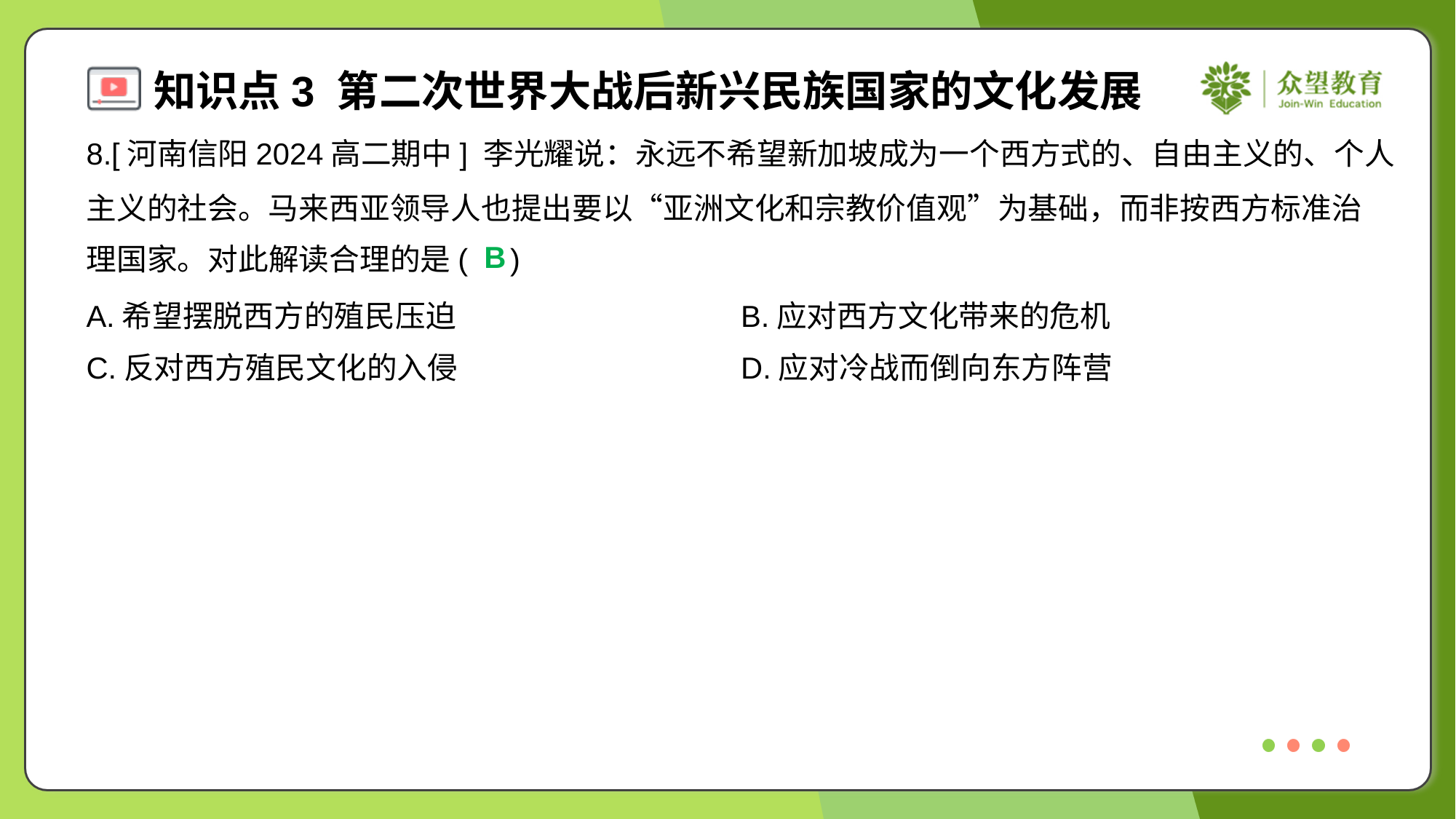

8.[河南信阳2024高二期中] 李光耀说：永远不希望新加坡成为一个西方式的、自由主义的、个人
主义的社会。马来西亚领导人也提出要以“亚洲文化和宗教价值观”为基础，而非按西方标准治
理国家。对此解读合理的是(     )
B
A.希望摆脱西方的殖民压迫	B.应对西方文化带来的危机
C.反对西方殖民文化的入侵	D.应对冷战而倒向东方阵营